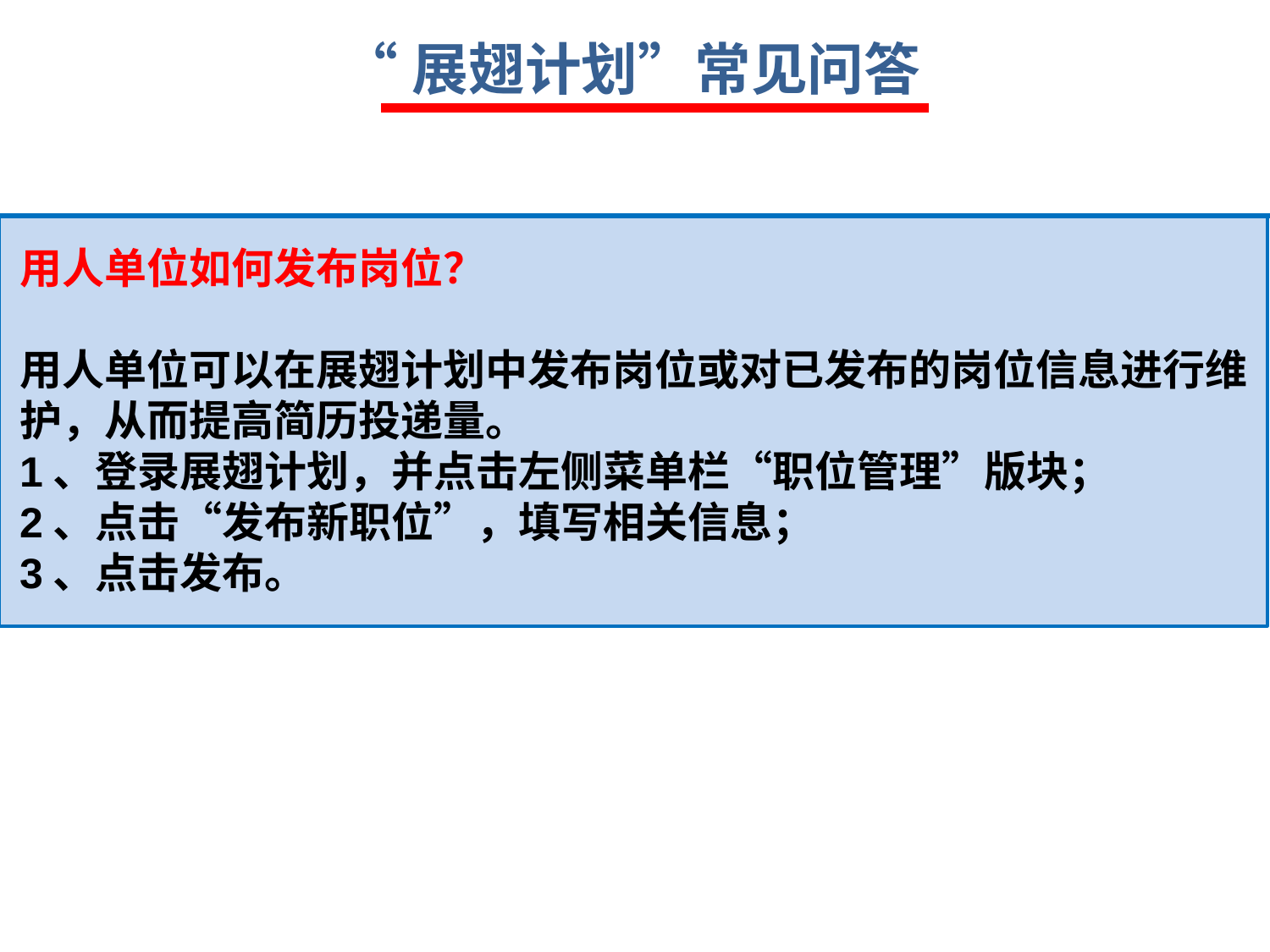

“展翅计划”常见问答

用人单位如何发布岗位？

用人单位可以在展翅计划中发布岗位或对已发布的岗位信息进行维护，从而提高简历投递量。
1、登录展翅计划，并点击左侧菜单栏“职位管理”版块；
2、点击“发布新职位”，填写相关信息；
3、点击发布。